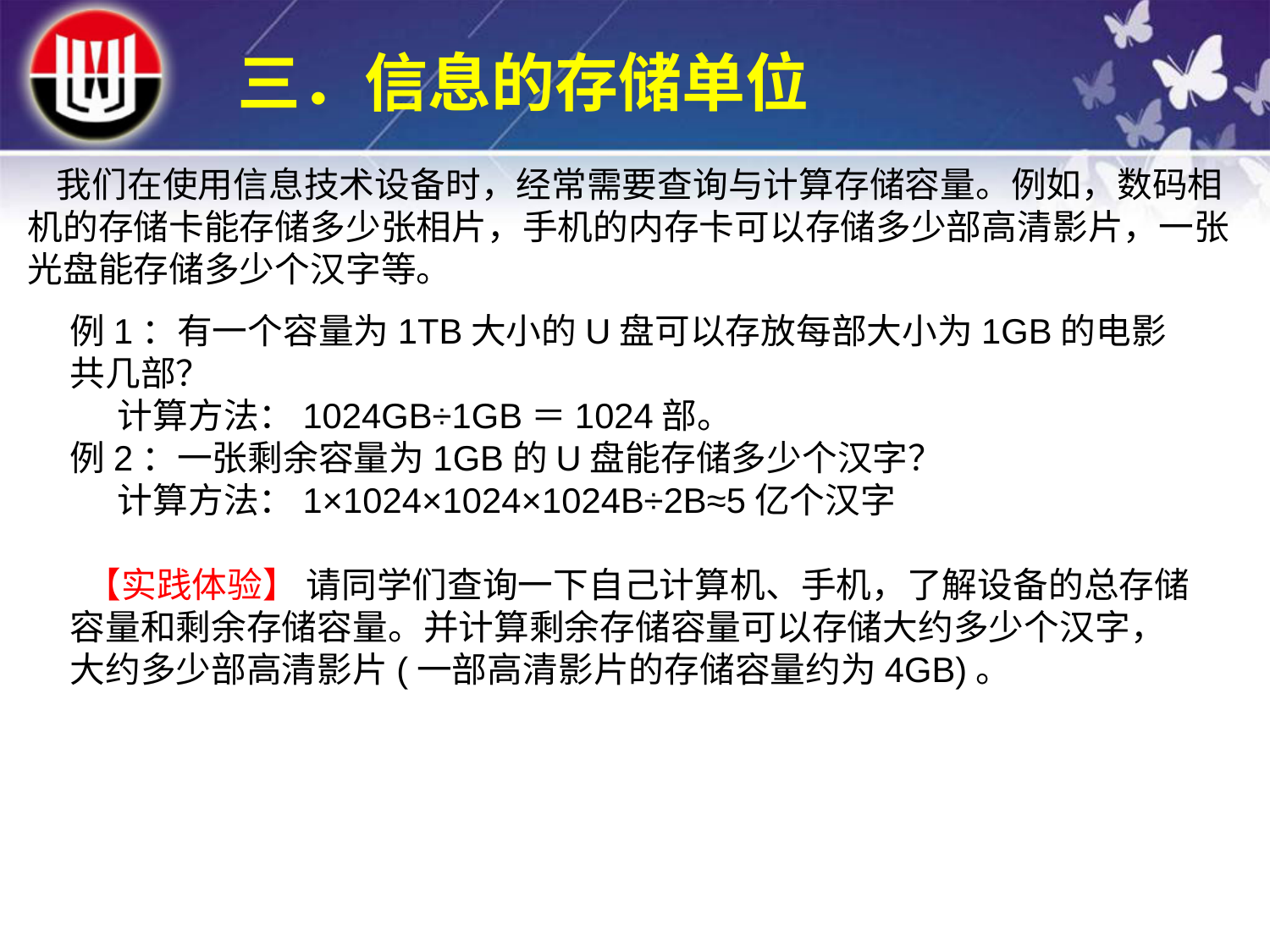

三．信息的存储单位
   我们在使用信息技术设备时，经常需要查询与计算存储容量。例如，数码相机的存储卡能存储多少张相片，手机的内存卡可以存储多少部高清影片，一张光盘能存储多少个汉字等。

例1：有一个容量为1TB大小的U盘可以存放每部大小为1GB的电影共几部？
     计算方法：1024GB÷1GB＝1024部。
例2：一张剩余容量为1GB的U盘能存储多少个汉字？
     计算方法：1×1024×1024×1024B÷2B≈5亿个汉字

 【实践体验】 请同学们查询一下自己计算机、手机，了解设备的总存储容量和剩余存储容量。并计算剩余存储容量可以存储大约多少个汉字，大约多少部高清影片(一部高清影片的存储容量约为4GB)。